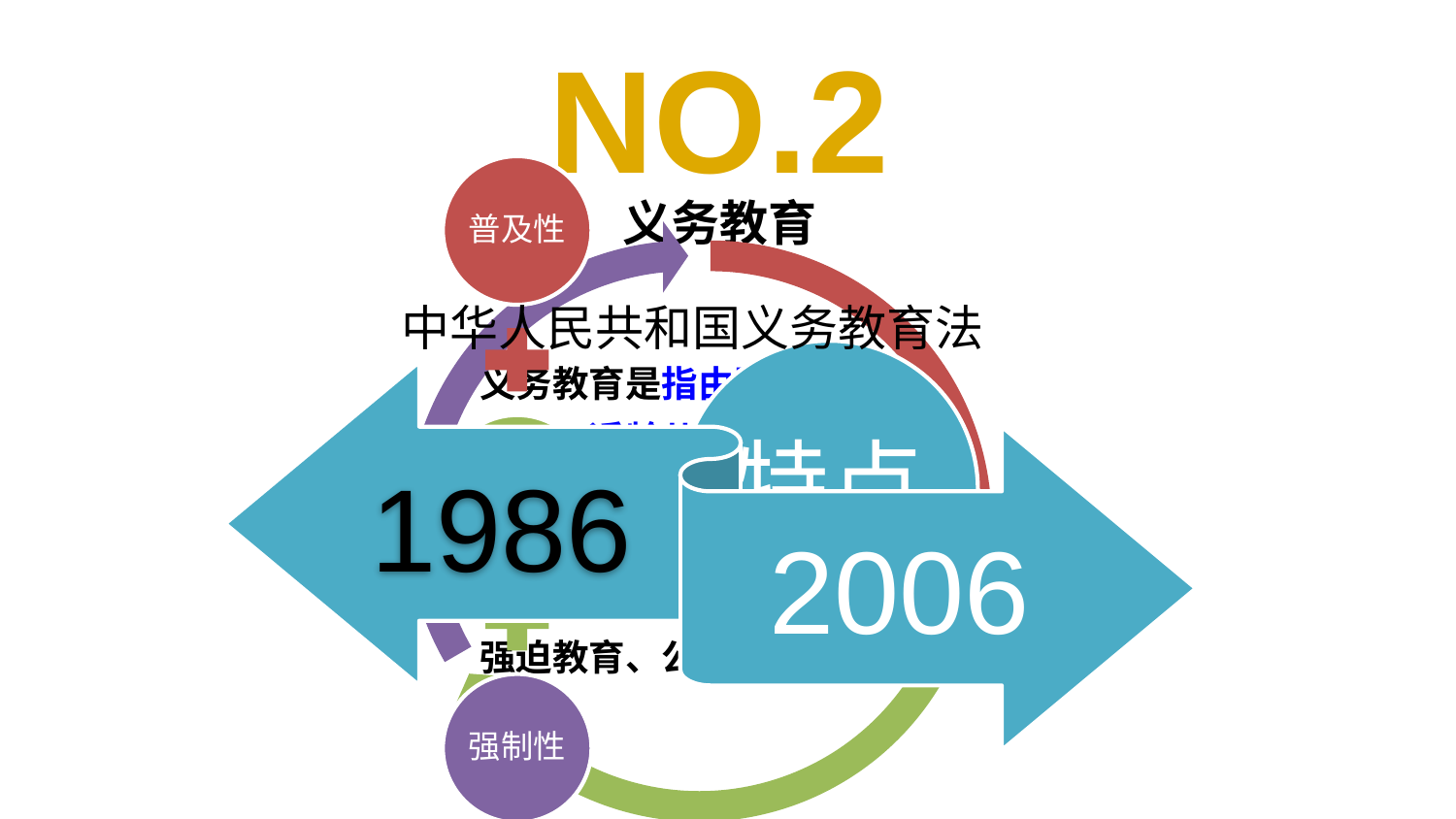

NO.2
普及性

基础性

强制性

特点
义务教育

义务教育是指由国家强制实行的，适龄儿童必须接受的，国家、社会和家庭必须予以保障的国民教育。
世界上有的国家或地区又称强迫教育、公民教育。
1986
2006
中华人民共和国义务教育法